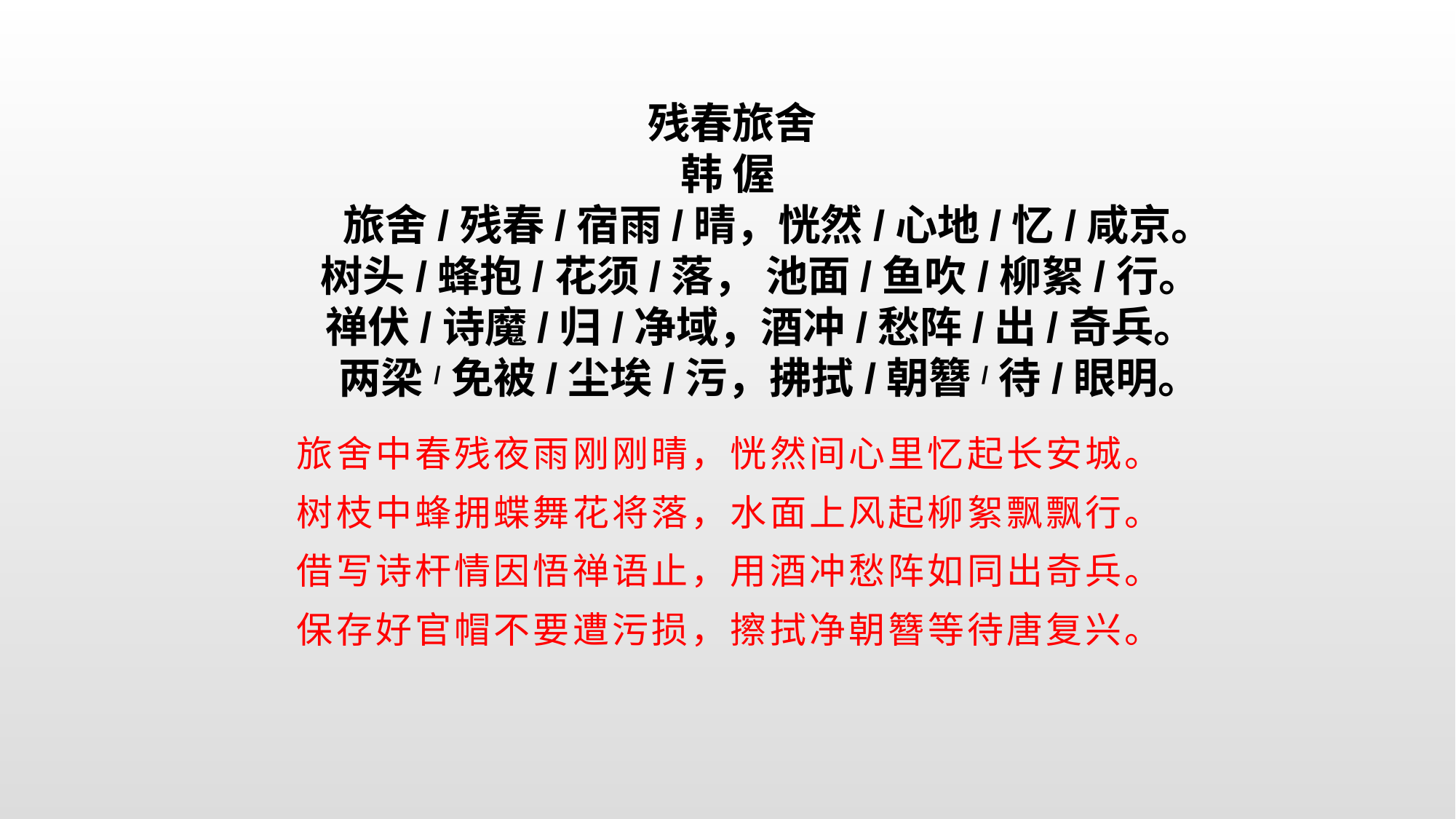

# 残春旅舍 韩偓 旅舍/残春/宿雨/晴，恍然/心地/忆/咸京。 树头/蜂抱/花须/落， 池面/鱼吹/柳絮/行。 禅伏/诗魔/归/净域，酒冲/愁阵/出/奇兵。 两梁/免被/尘埃/污，拂拭/朝簪/待/眼明。
旅舍中春残夜雨刚刚晴，恍然间心里忆起长安城。
树枝中蜂拥蝶舞花将落，水面上风起柳絮飘飘行。
借写诗杆情因悟禅语止，用酒冲愁阵如同出奇兵。
保存好官帽不要遭污损，擦拭净朝簪等待唐复兴。